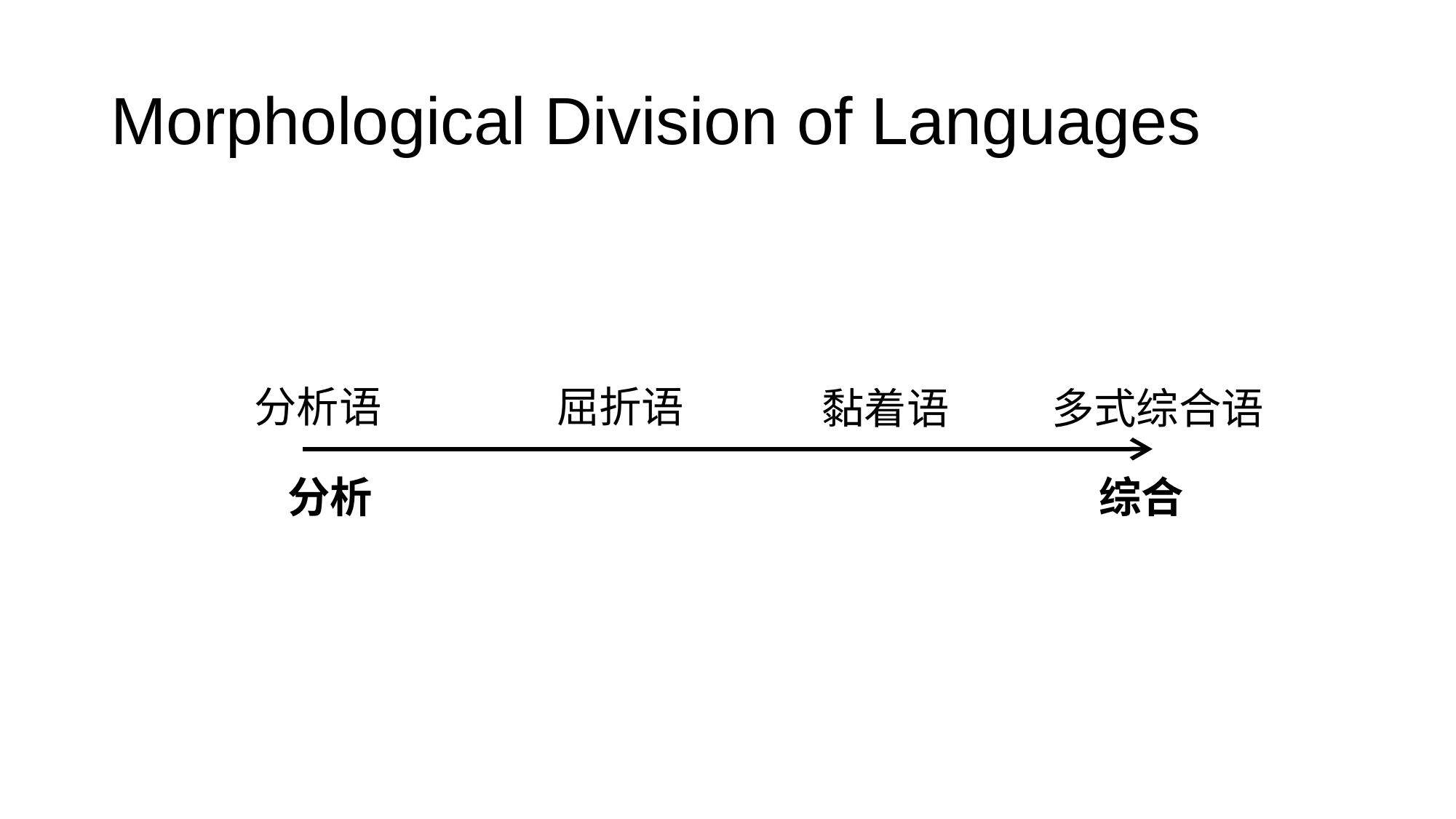

# Morphological Division of Languages
分析语
屈折语
黏着语
多式综合语
分析
综合